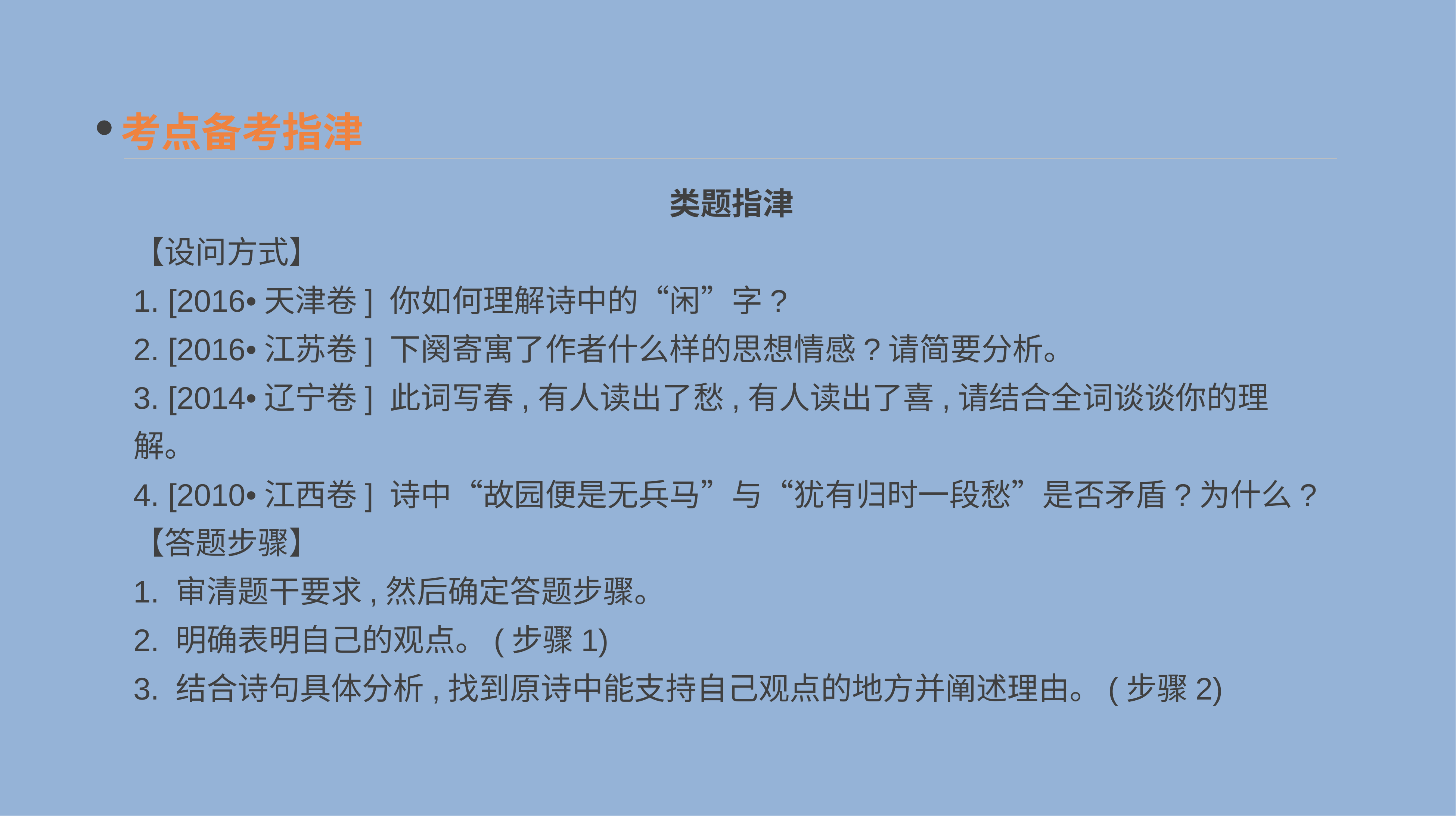

考点备考指津

　类题指津
【设问方式】
1. [2016•天津卷] 你如何理解诗中的“闲”字?
2. [2016•江苏卷] 下阕寄寓了作者什么样的思想情感?请简要分析。
3. [2014•辽宁卷] 此词写春,有人读出了愁,有人读出了喜,请结合全词谈谈你的理解。
4. [2010•江西卷] 诗中“故园便是无兵马”与“犹有归时一段愁”是否矛盾?为什么?
【答题步骤】
1. 审清题干要求,然后确定答题步骤。
2. 明确表明自己的观点。(步骤1)
3. 结合诗句具体分析,找到原诗中能支持自己观点的地方并阐述理由。(步骤2)